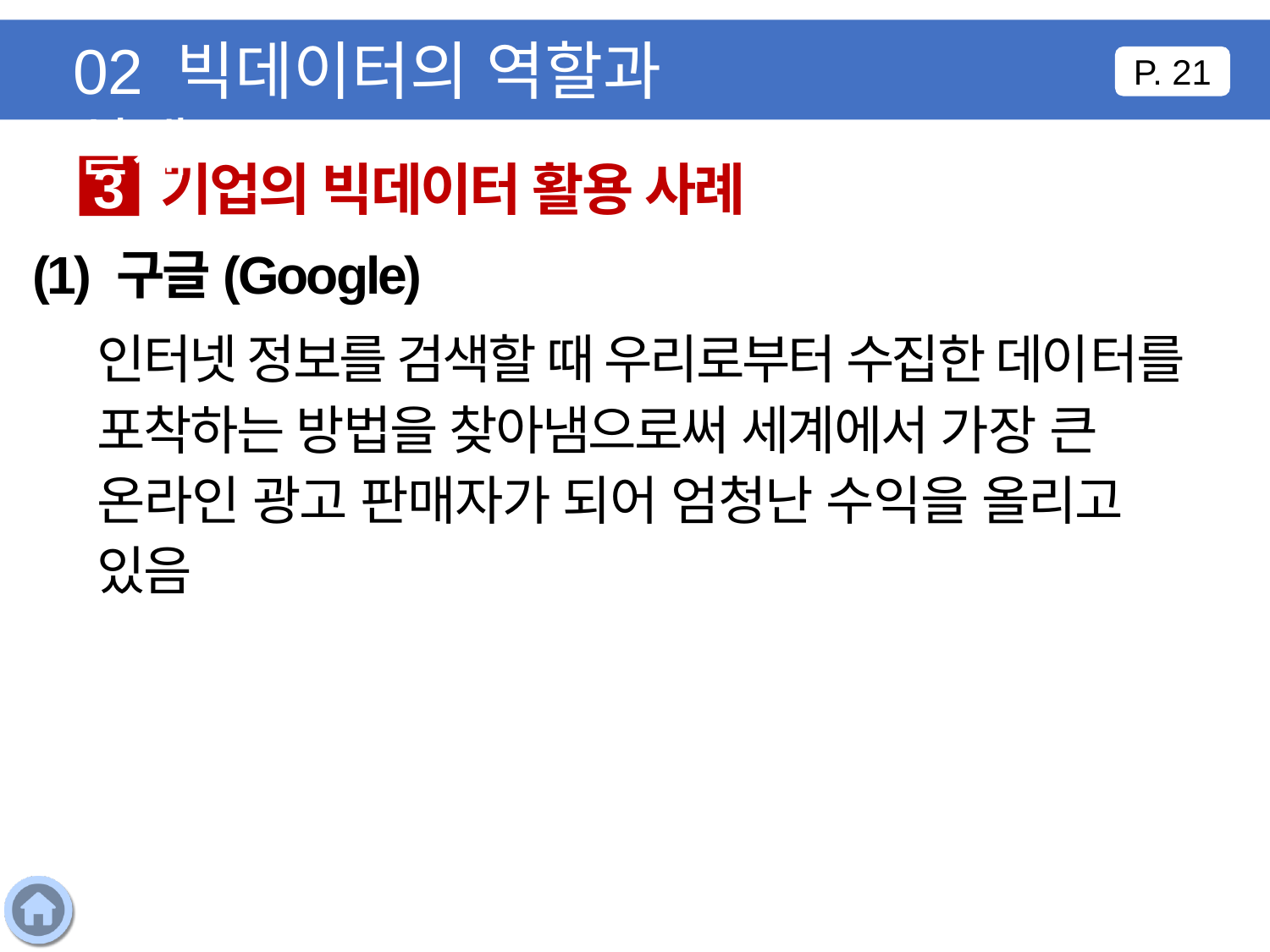

02 빅데이터의 역할과 실제
P. 21
기업의 빅데이터 활용 사례
3
(1) 구글(Google)
인터넷 정보를 검색할 때 우리로부터 수집한 데이터를 포착하는 방법을 찾아냄으로써 세계에서 가장 큰 온라인 광고 판매자가 되어 엄청난 수익을 올리고 있음